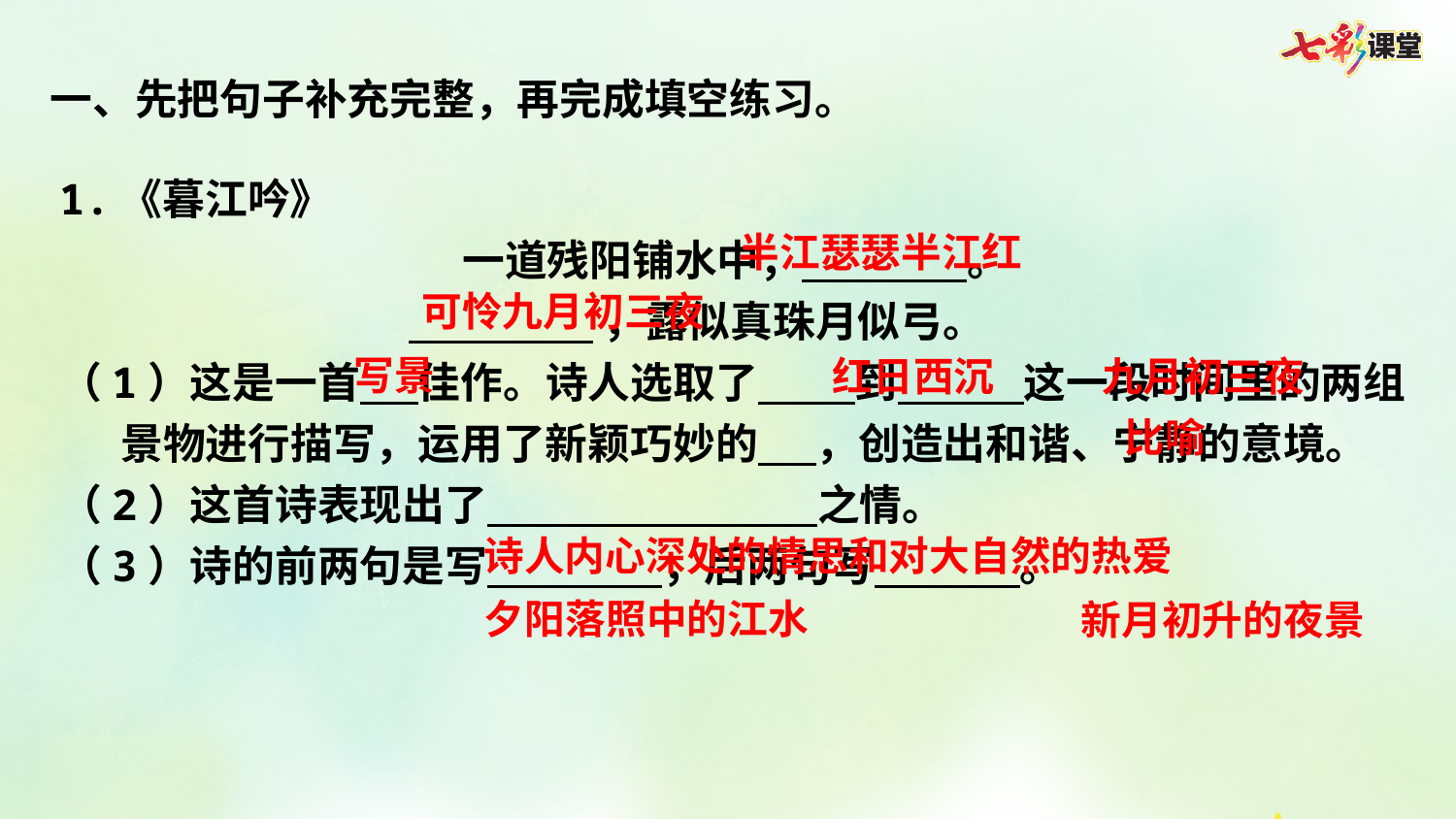

一、先把句子补充完整，再完成填空练习。
1.《暮江吟》
一道残阳铺水中，                 。
                      ，露似真珠月似弓。
（1）这是一首      佳作。诗人选取了          到             这一段时间里的两组景物进行描写，运用了新颖巧妙的      ，创造出和谐、宁静的意境。
（2）这首诗表现出了                                  之情。
（3）诗的前两句是写                  ，后两句写               。
半江瑟瑟半江红
可怜九月初三夜
写景
九月初三夜
红日西沉
比喻
诗人内心深处的情思和对大自然的热爱
夕阳落照中的江水
新月初升的夜景